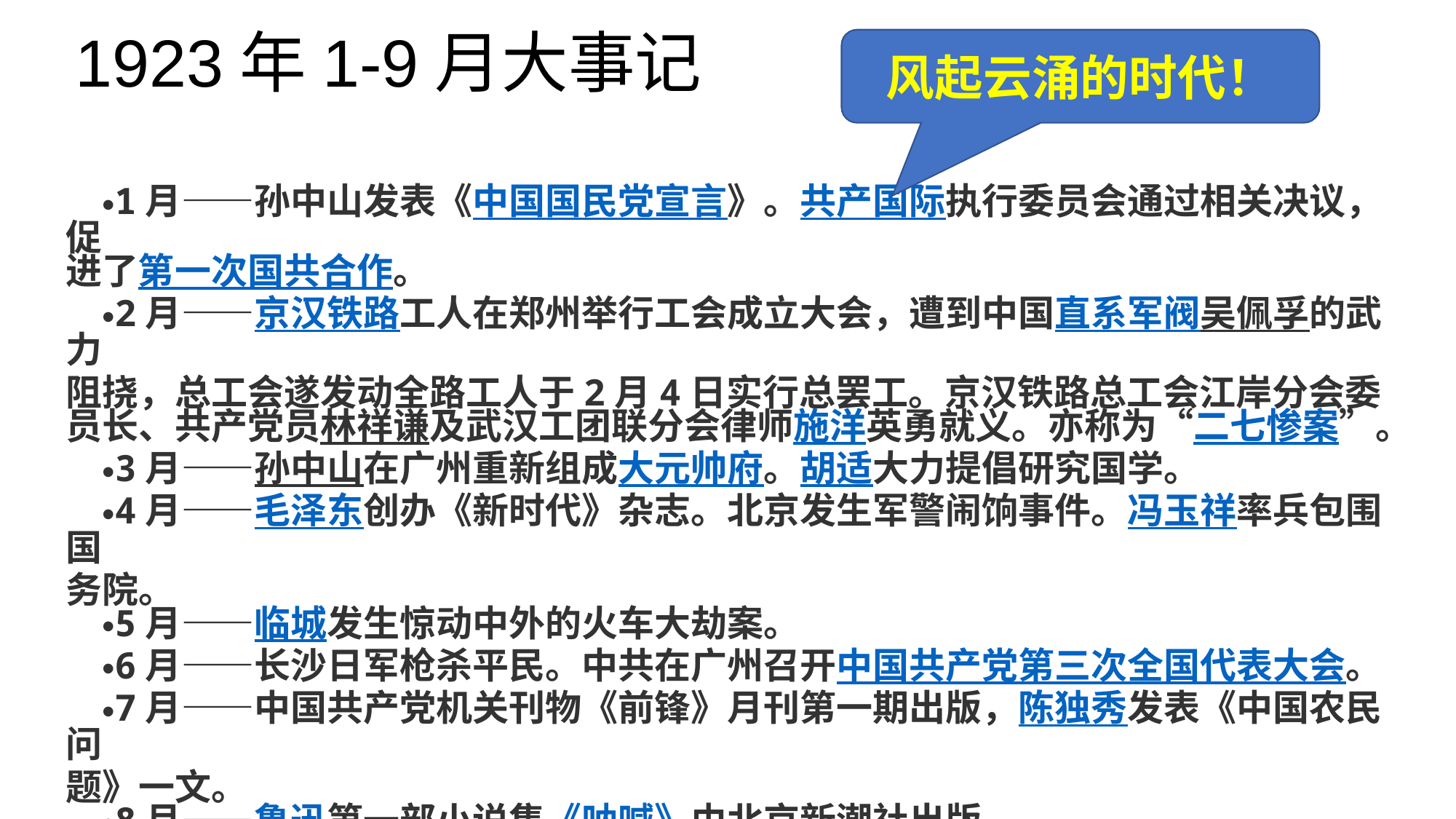

# 1923年1-9月大事记
风起云涌的时代！
1月——孙中山发表《中国国民党宣言》。共产国际执行委员会通过相关决议，促
进了第一次国共合作。
2月——京汉铁路工人在郑州举行工会成立大会，遭到中国直系军阀吴佩孚的武力
阻挠，总工会遂发动全路工人于2月4日实行总罢工。京汉铁路总工会江岸分会委
员长、共产党员林祥谦及武汉工团联分会律师施洋英勇就义。亦称为“二七惨案”。
3月——孙中山在广州重新组成大元帅府。胡适大力提倡研究国学。
4月——毛泽东创办《新时代》杂志。北京发生军警闹饷事件。冯玉祥率兵包围国
务院。
5月——临城发生惊动中外的火车大劫案。
6月——长沙日军枪杀平民。中共在广州召开中国共产党第三次全国代表大会。
7月——中国共产党机关刊物《前锋》月刊第一期出版，陈独秀发表《中国农民问
题》一文。
8月——鲁迅第一部小说集《呐喊》由北京新潮社出版。
9月——闻一多诗集《红烛》出版。